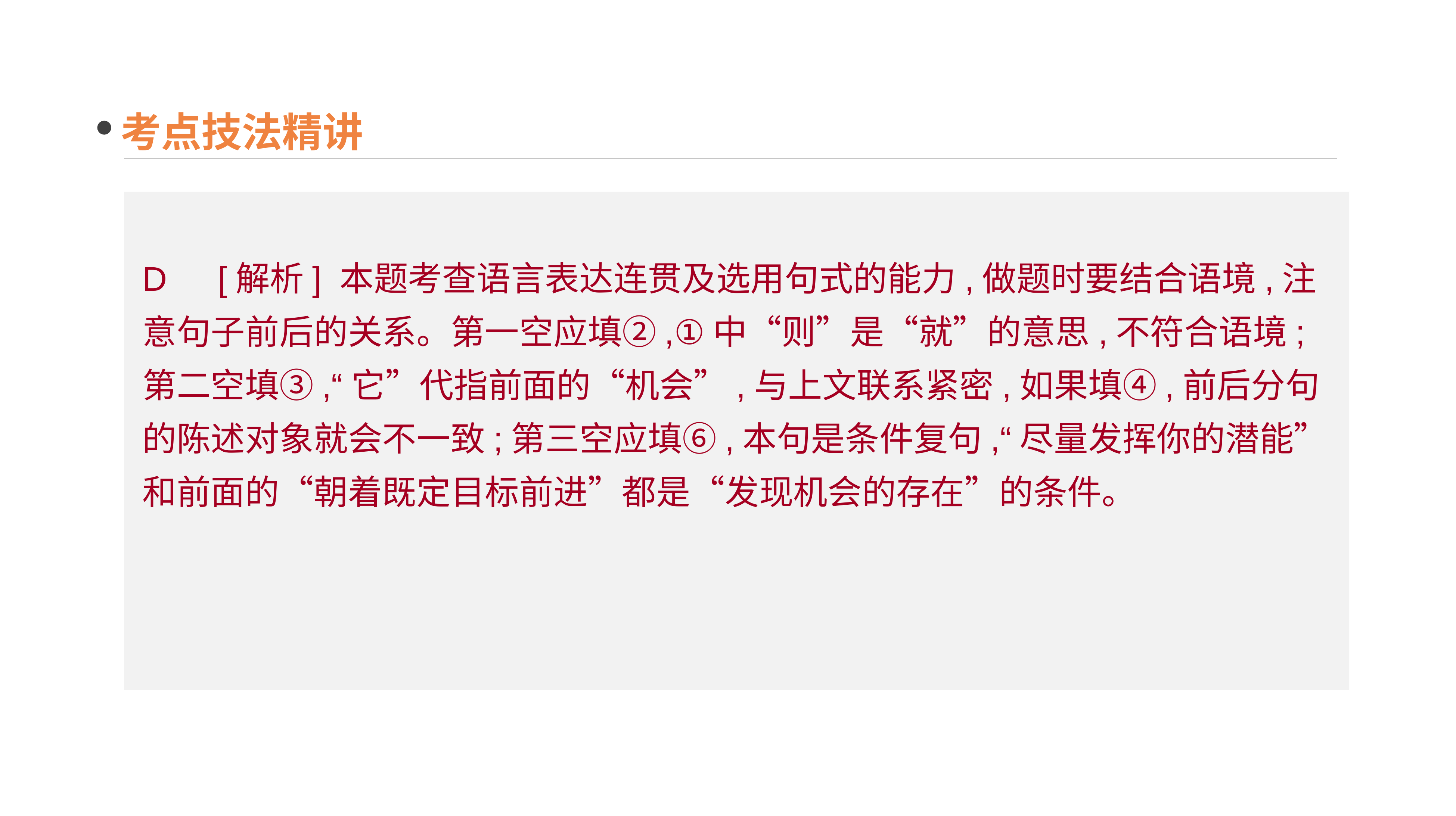

考点技法精讲

D　[解析] 本题考查语言表达连贯及选用句式的能力,做题时要结合语境,注意句子前后的关系。第一空应填②,①中“则”是“就”的意思,不符合语境;第二空填③,“它”代指前面的“机会”,与上文联系紧密,如果填④,前后分句的陈述对象就会不一致;第三空应填⑥,本句是条件复句,“尽量发挥你的潜能”和前面的“朝着既定目标前进”都是“发现机会的存在”的条件。